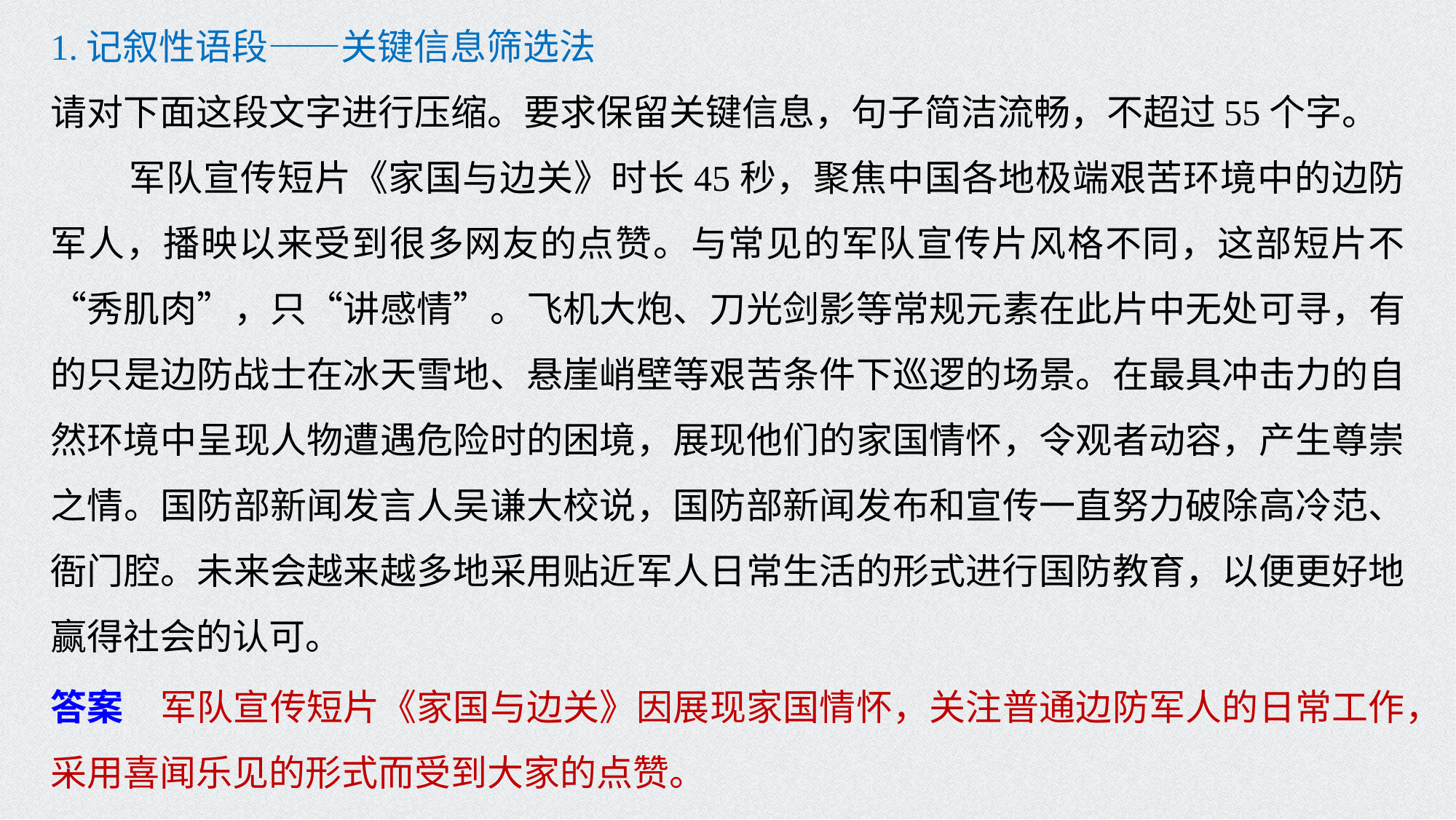

1.记叙性语段——关键信息筛选法
请对下面这段文字进行压缩。要求保留关键信息，句子简洁流畅，不超过55个字。
军队宣传短片《家国与边关》时长45秒，聚焦中国各地极端艰苦环境中的边防军人，播映以来受到很多网友的点赞。与常见的军队宣传片风格不同，这部短片不“秀肌肉”，只“讲感情”。飞机大炮、刀光剑影等常规元素在此片中无处可寻，有的只是边防战士在冰天雪地、悬崖峭壁等艰苦条件下巡逻的场景。在最具冲击力的自然环境中呈现人物遭遇危险时的困境，展现他们的家国情怀，令观者动容，产生尊崇之情。国防部新闻发言人吴谦大校说，国防部新闻发布和宣传一直努力破除高冷范、衙门腔。未来会越来越多地采用贴近军人日常生活的形式进行国防教育，以便更好地赢得社会的认可。
答案　军队宣传短片《家国与边关》因展现家国情怀，关注普通边防军人的日常工作，采用喜闻乐见的形式而受到大家的点赞。